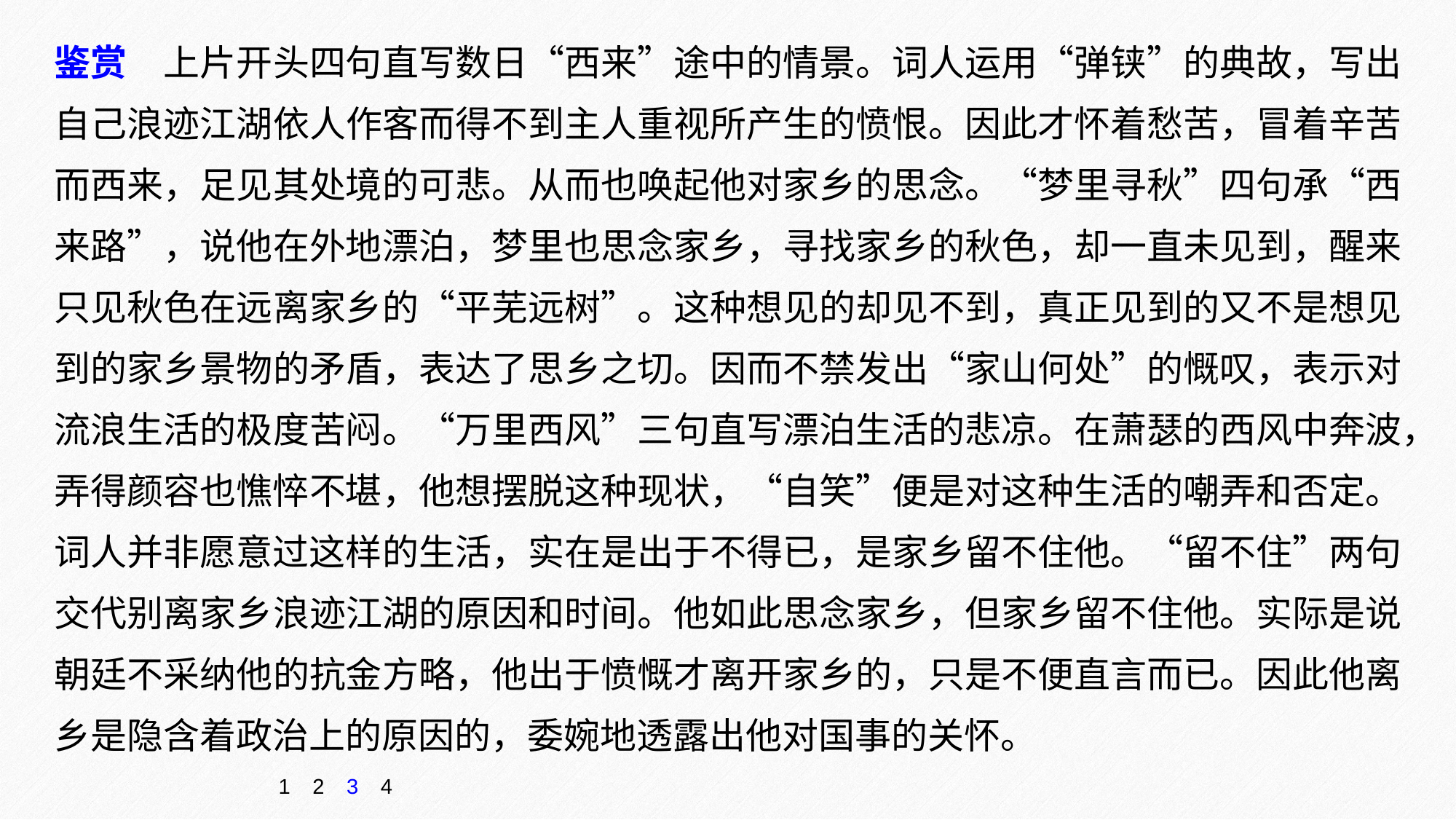

鉴赏　上片开头四句直写数日“西来”途中的情景。词人运用“弹铗”的典故，写出自己浪迹江湖依人作客而得不到主人重视所产生的愤恨。因此才怀着愁苦，冒着辛苦而西来，足见其处境的可悲。从而也唤起他对家乡的思念。“梦里寻秋”四句承“西来路”，说他在外地漂泊，梦里也思念家乡，寻找家乡的秋色，却一直未见到，醒来只见秋色在远离家乡的“平芜远树”。这种想见的却见不到，真正见到的又不是想见到的家乡景物的矛盾，表达了思乡之切。因而不禁发出“家山何处”的慨叹，表示对流浪生活的极度苦闷。“万里西风”三句直写漂泊生活的悲凉。在萧瑟的西风中奔波，弄得颜容也憔悴不堪，他想摆脱这种现状，“自笑”便是对这种生活的嘲弄和否定。词人并非愿意过这样的生活，实在是出于不得已，是家乡留不住他。“留不住”两句交代别离家乡浪迹江湖的原因和时间。他如此思念家乡，但家乡留不住他。实际是说朝廷不采纳他的抗金方略，他出于愤慨才离开家乡的，只是不便直言而已。因此他离乡是隐含着政治上的原因的，委婉地透露出他对国事的关怀。
1
2
3
4